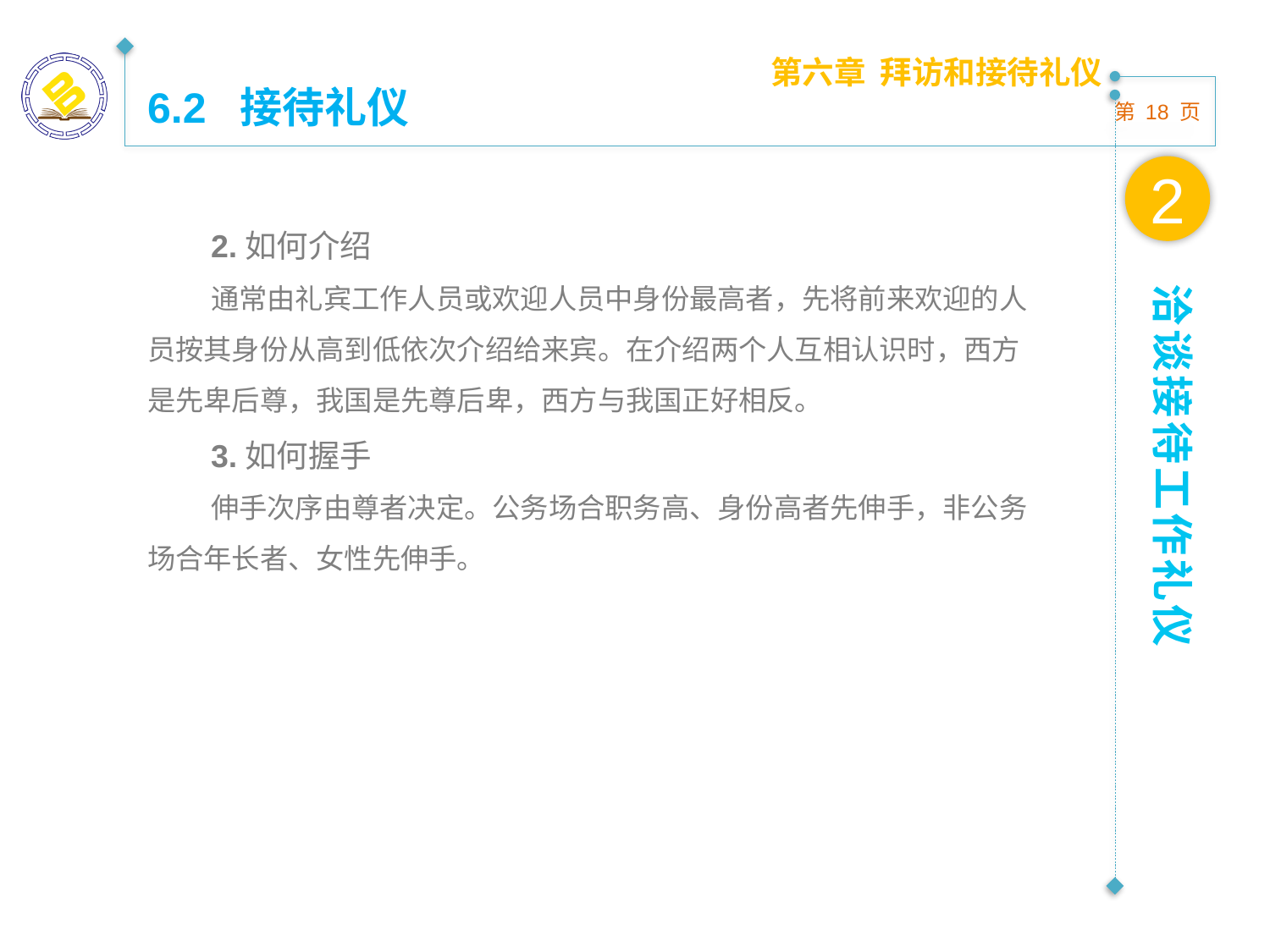

第六章  拜访和接待礼仪
6.2  接待礼仪
2
2.如何介绍
通常由礼宾工作人员或欢迎人员中身份最高者，先将前来欢迎的人员按其身份从高到低依次介绍给来宾。在介绍两个人互相认识时，西方是先卑后尊，我国是先尊后卑，西方与我国正好相反。
3.如何握手
伸手次序由尊者决定。公务场合职务高、身份高者先伸手，非公务场合年长者、女性先伸手。

洽谈接待工作礼仪